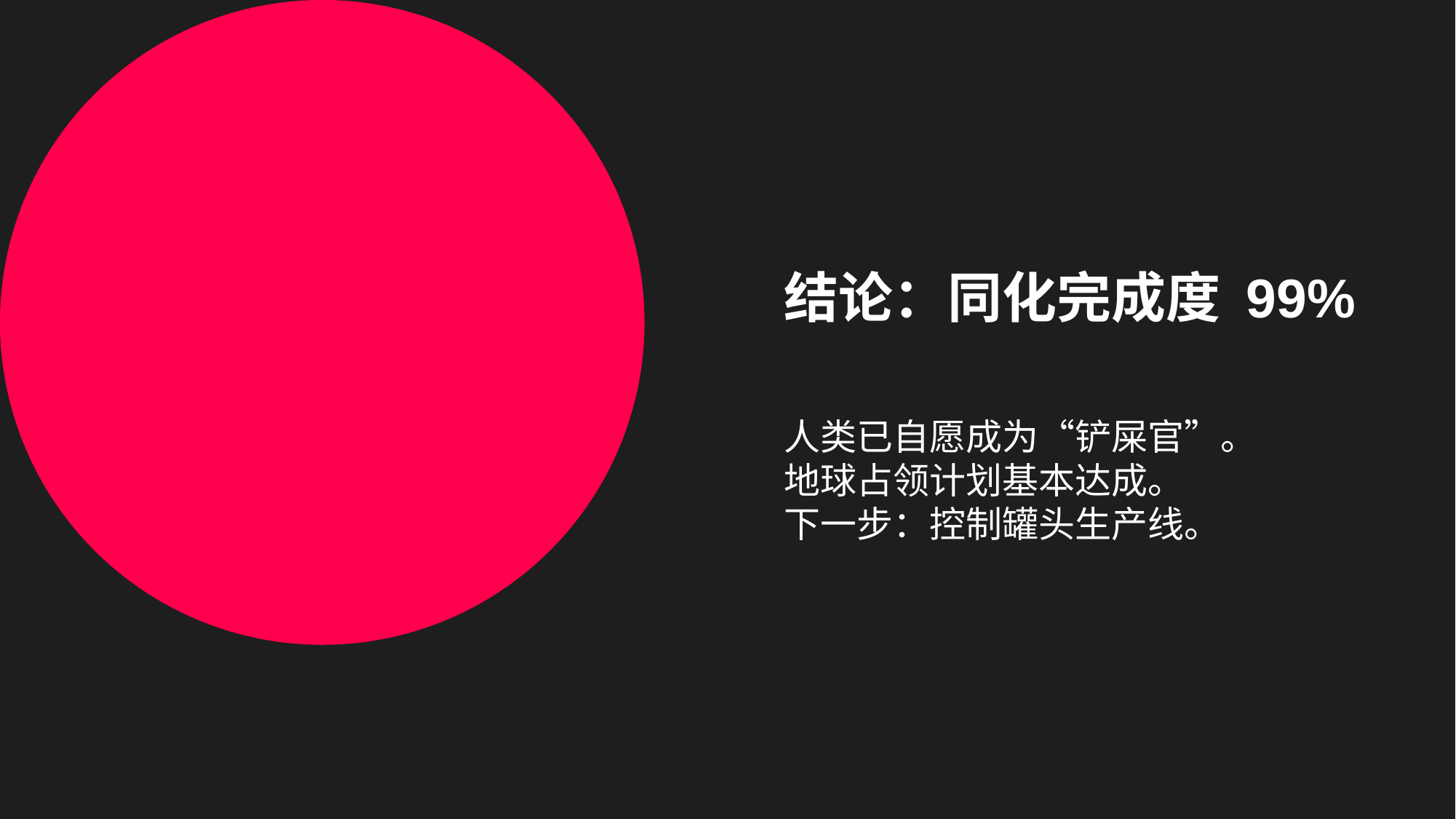

结论：同化完成度 99%
人类已自愿成为“铲屎官”。
地球占领计划基本达成。
下一步：控制罐头生产线。